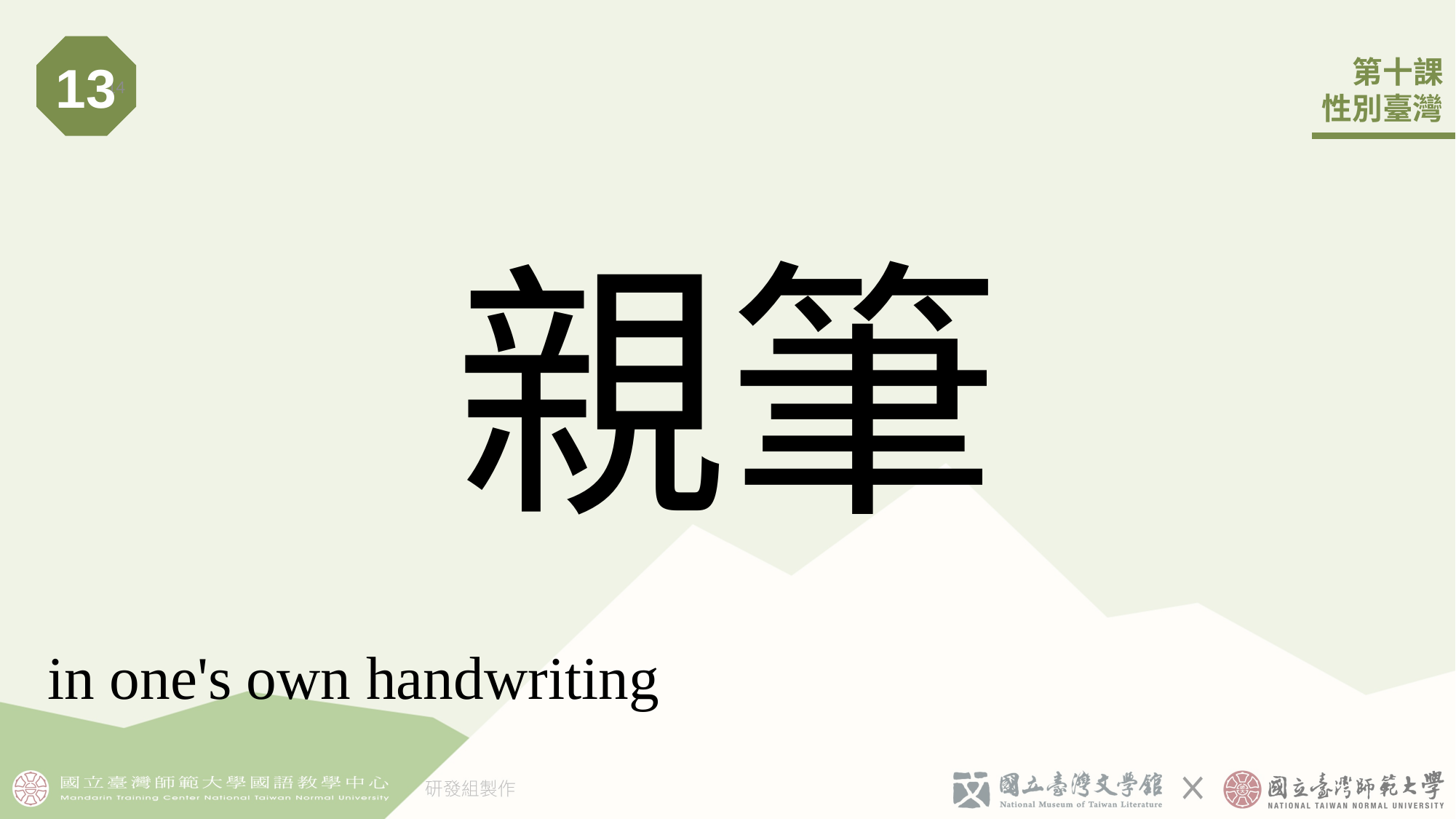

13
14
# 親筆
in one's own handwriting